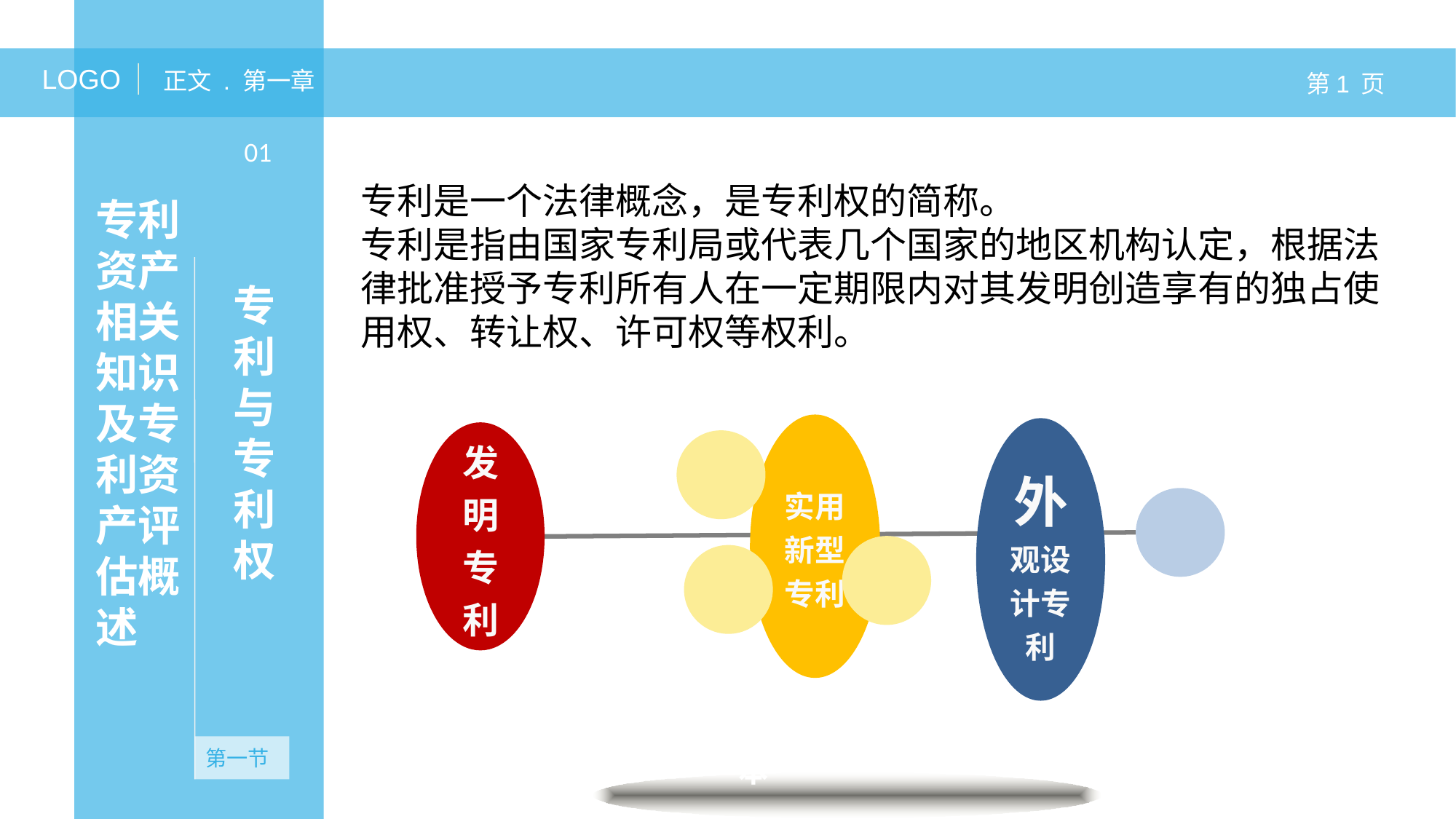

LOGO
正文 . 第一章

第1 页
专利资产相关知识及专利资产评估概述
01
专利是一个法律概念，是专利权的简称。
专利是指由国家专利局或代表几个国家的地区机构认定，根据法律批准授予专利所有人在一定期限内对其发明创造享有的独占使用权、转让权、许可权等权利。

专利与专利权
实用新型专利
外观设计专利
发明
专利

文本
文本

无资产
文本
第一节